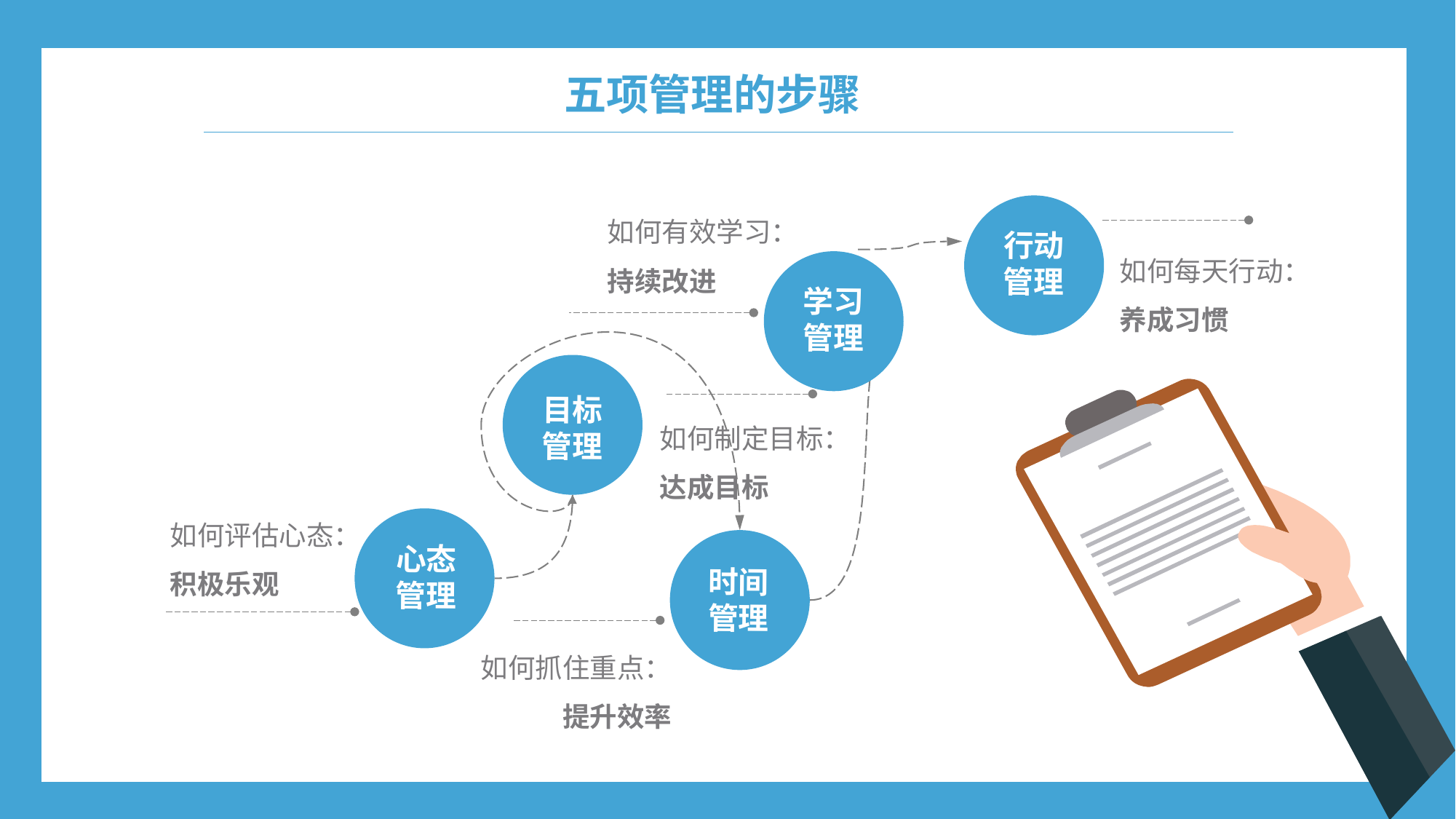

五项管理的步骤
如何有效学习：
持续改进

行动
管理
如何每天行动：
养成习惯

学习
管理

目标
管理

如何制定目标：
达成目标
如何评估心态：
积极乐观

心态
管理

时间
管理
如何抓住重点：
提升效率